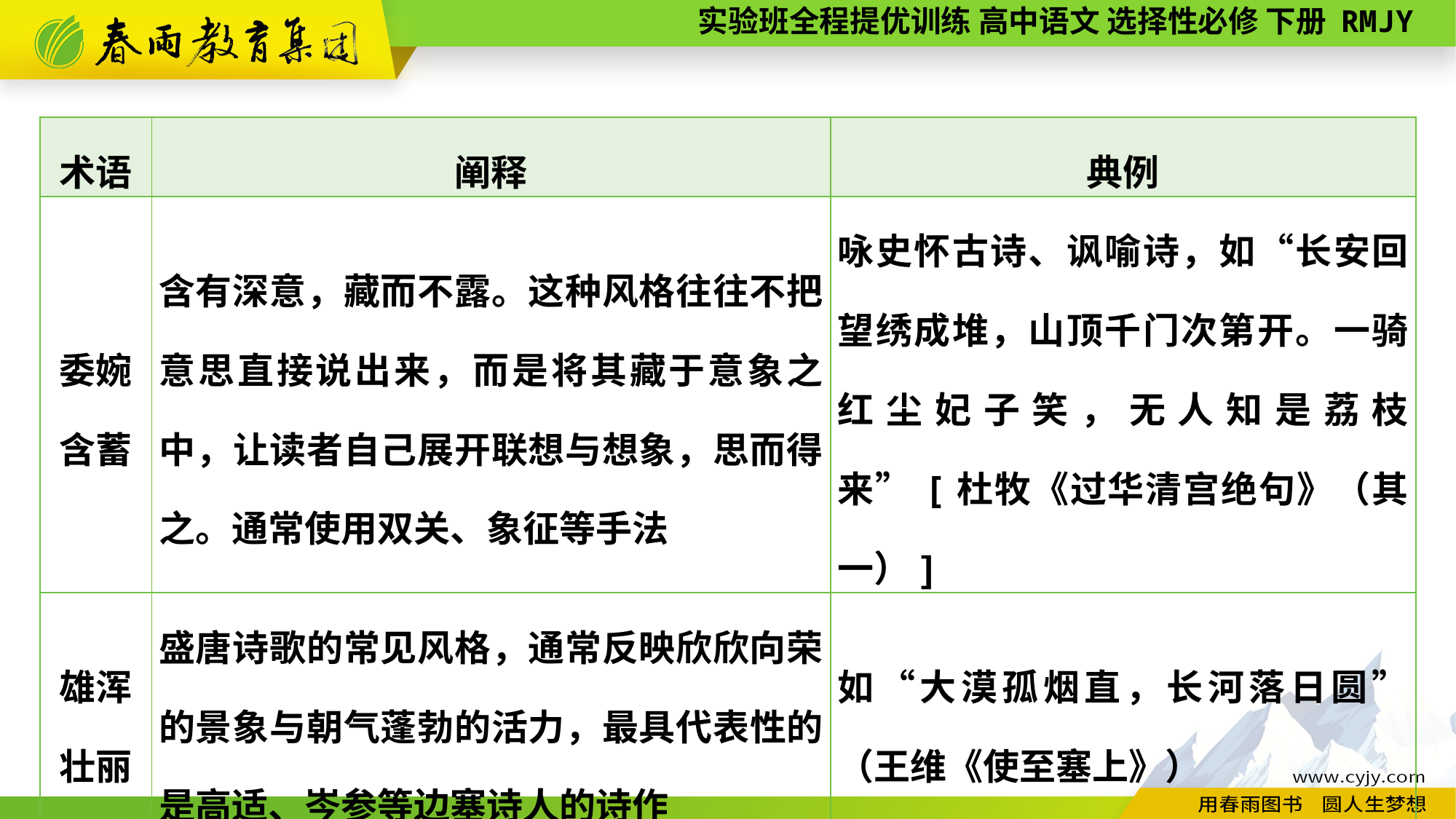

| 术语 | 阐释 | 典例 |
| --- | --- | --- |
| 委婉 含蓄 | 含有深意，藏而不露。这种风格往往不把意思直接说出来，而是将其藏于意象之中，让读者自己展开联想与想象，思而得之。通常使用双关、象征等手法 | 咏史怀古诗、讽喻诗，如“长安回望绣成堆，山顶千门次第开。一骑红尘妃子笑，无人知是荔枝来”[杜牧《过华清宫绝句》（其一）] |
| 雄浑 壮丽 | 盛唐诗歌的常见风格，通常反映欣欣向荣的景象与朝气蓬勃的活力，最具代表性的是高适、岑参等边塞诗人的诗作 | 如“大漠孤烟直，长河落日圆”（王维《使至塞上》） |